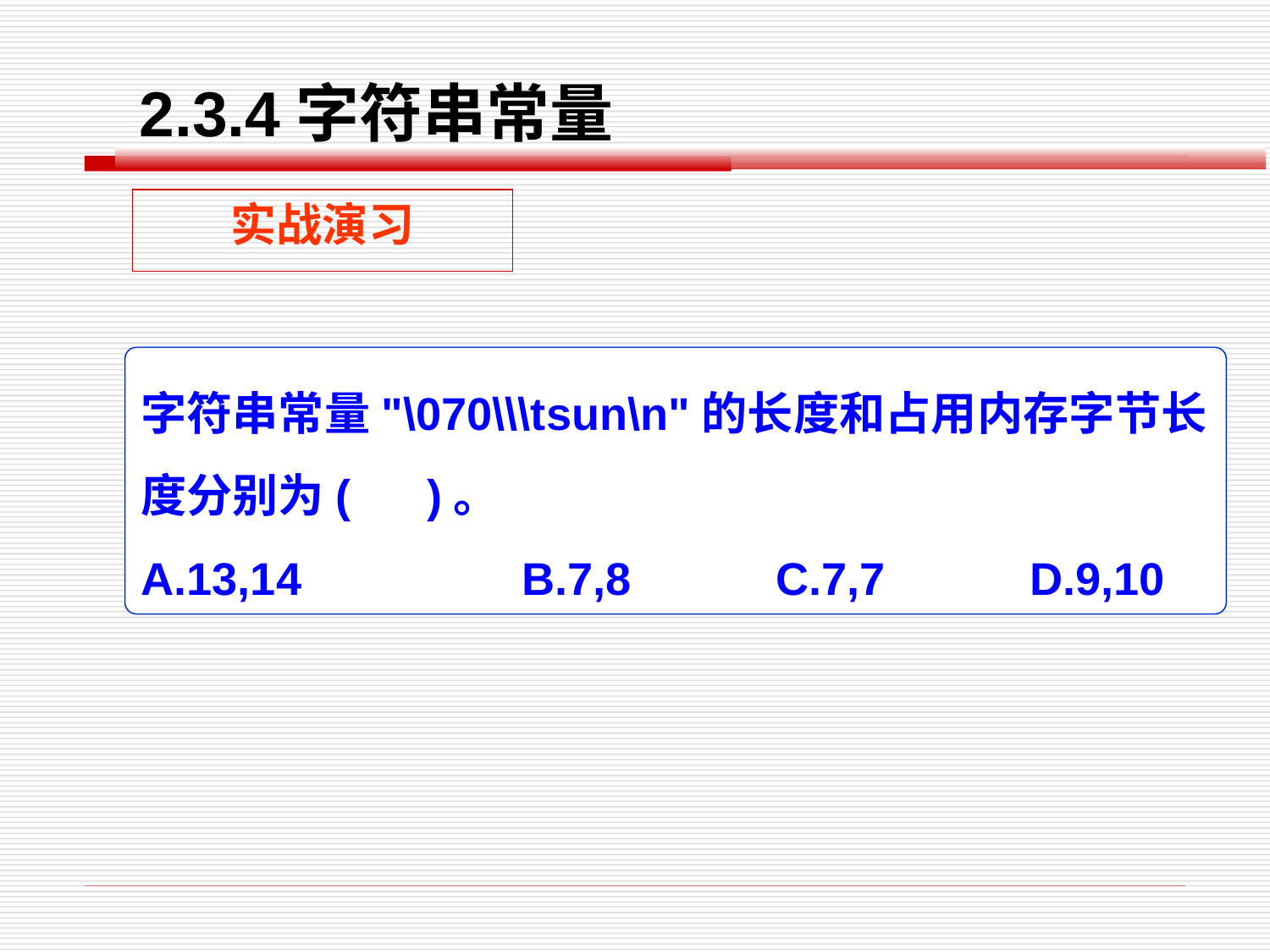

2.3.4字符串常量

实战演习
字符串常量"\070\\\tsun\n"的长度和占用内存字节长度分别为(      )。
A.13,14		B.7,8		C.7,7		D.9,10